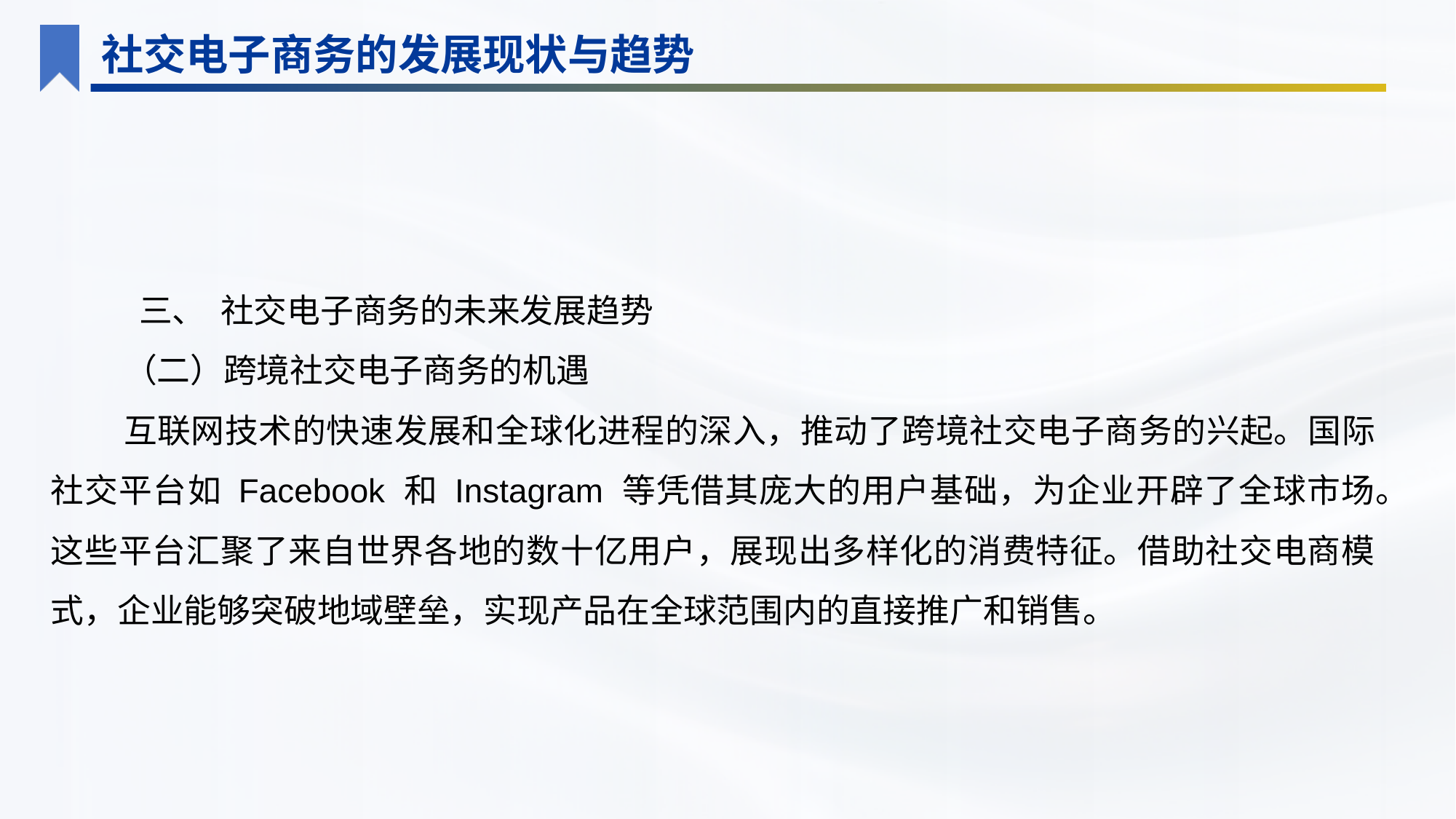

社交电子商务的发展现状与趋势
 三、  社交电子商务的未来发展趋势
（二）跨境社交电子商务的机遇
互联网技术的快速发展和全球化进程的深入，推动了跨境社交电子商务的兴起。国际社交平台如 Facebook 和 Instagram 等凭借其庞大的用户基础，为企业开辟了全球市场。这些平台汇聚了来自世界各地的数十亿用户，展现出多样化的消费特征。借助社交电商模式，企业能够突破地域壁垒，实现产品在全球范围内的直接推广和销售。